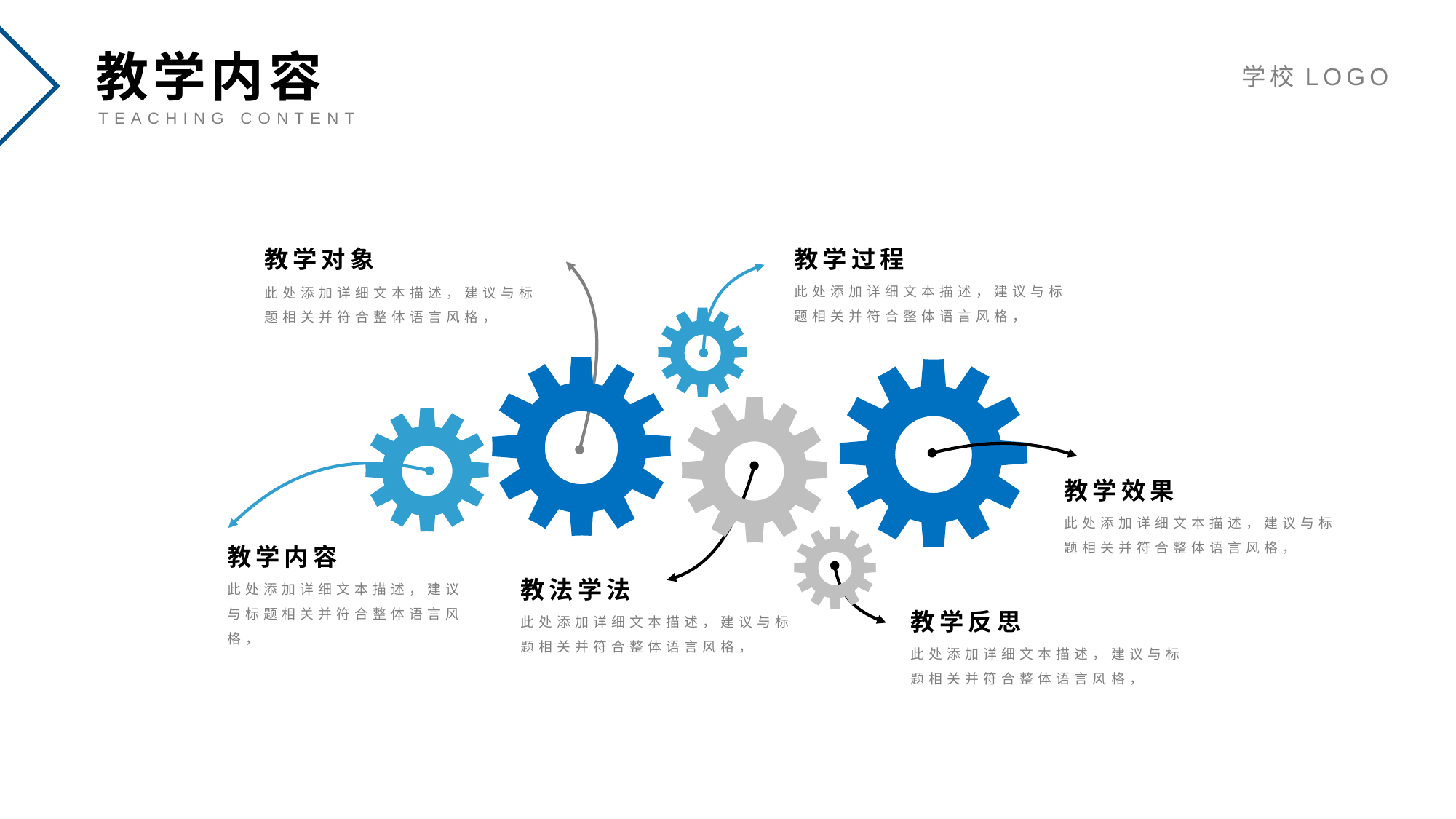

教学内容
TEACHING CONTENT
学校LOGO
教学对象
教学过程

此处添加详细文本描述，建议与标题相关并符合整体语言风格，
此处添加详细文本描述，建议与标题相关并符合整体语言风格，

教学效果
此处添加详细文本描述，建议与标题相关并符合整体语言风格，

教学内容

此处添加详细文本描述，建议与标题相关并符合整体语言风格，
教法学法
此处添加详细文本描述，建议与标题相关并符合整体语言风格，
教学反思
此处添加详细文本描述，建议与标题相关并符合整体语言风格，